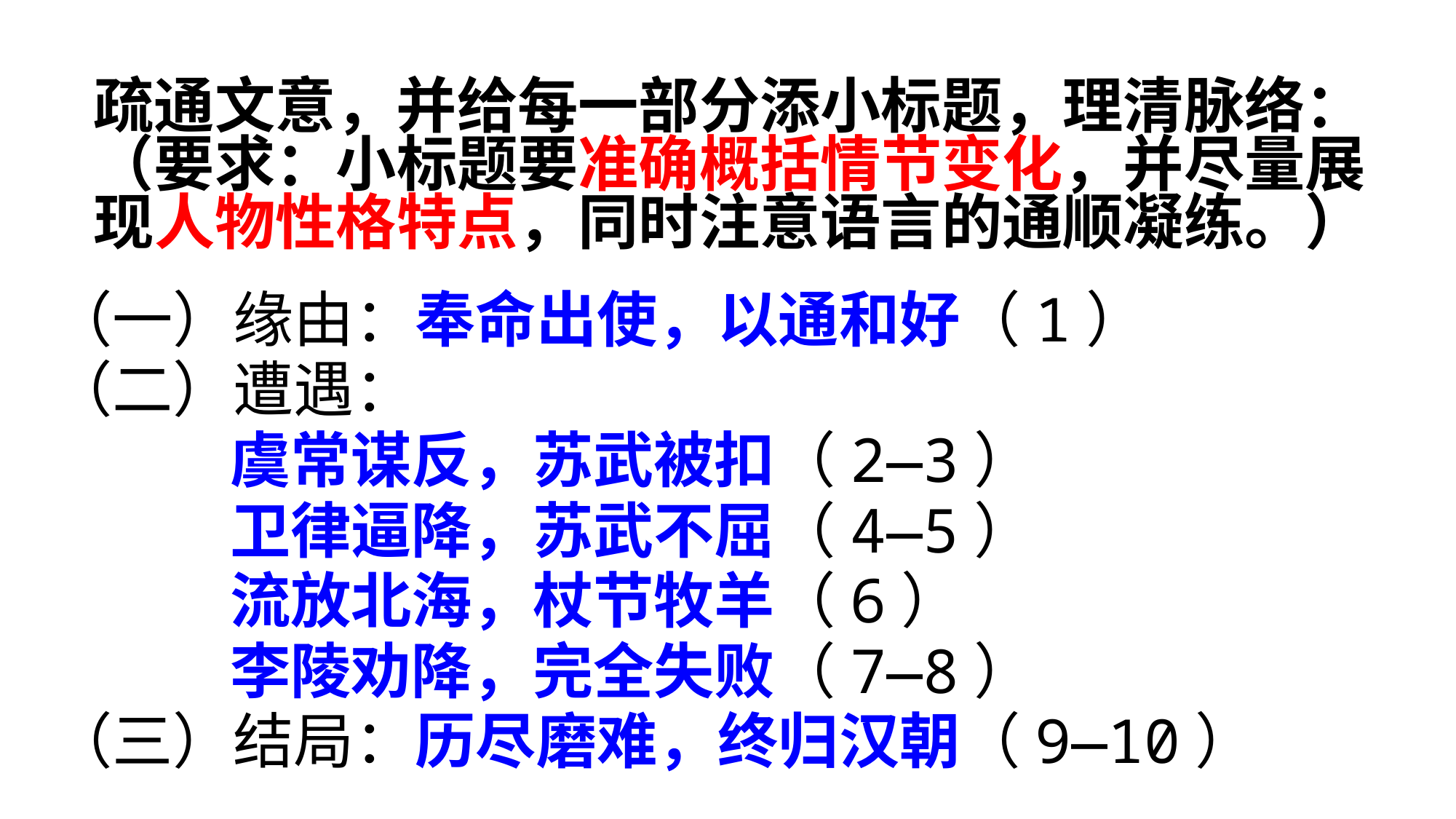

疏通文意，并给每一部分添小标题，理清脉络：
（要求：小标题要准确概括情节变化，并尽量展现人物性格特点，同时注意语言的通顺凝练。）
（一）缘由：奉命出使，以通和好（1）
（二）遭遇：
            虞常谋反，苏武被扣（2—3）
            卫律逼降，苏武不屈（4—5）
            流放北海，杖节牧羊（6）
            李陵劝降，完全失败（7—8）
（三）结局：历尽磨难，终归汉朝（9—10）